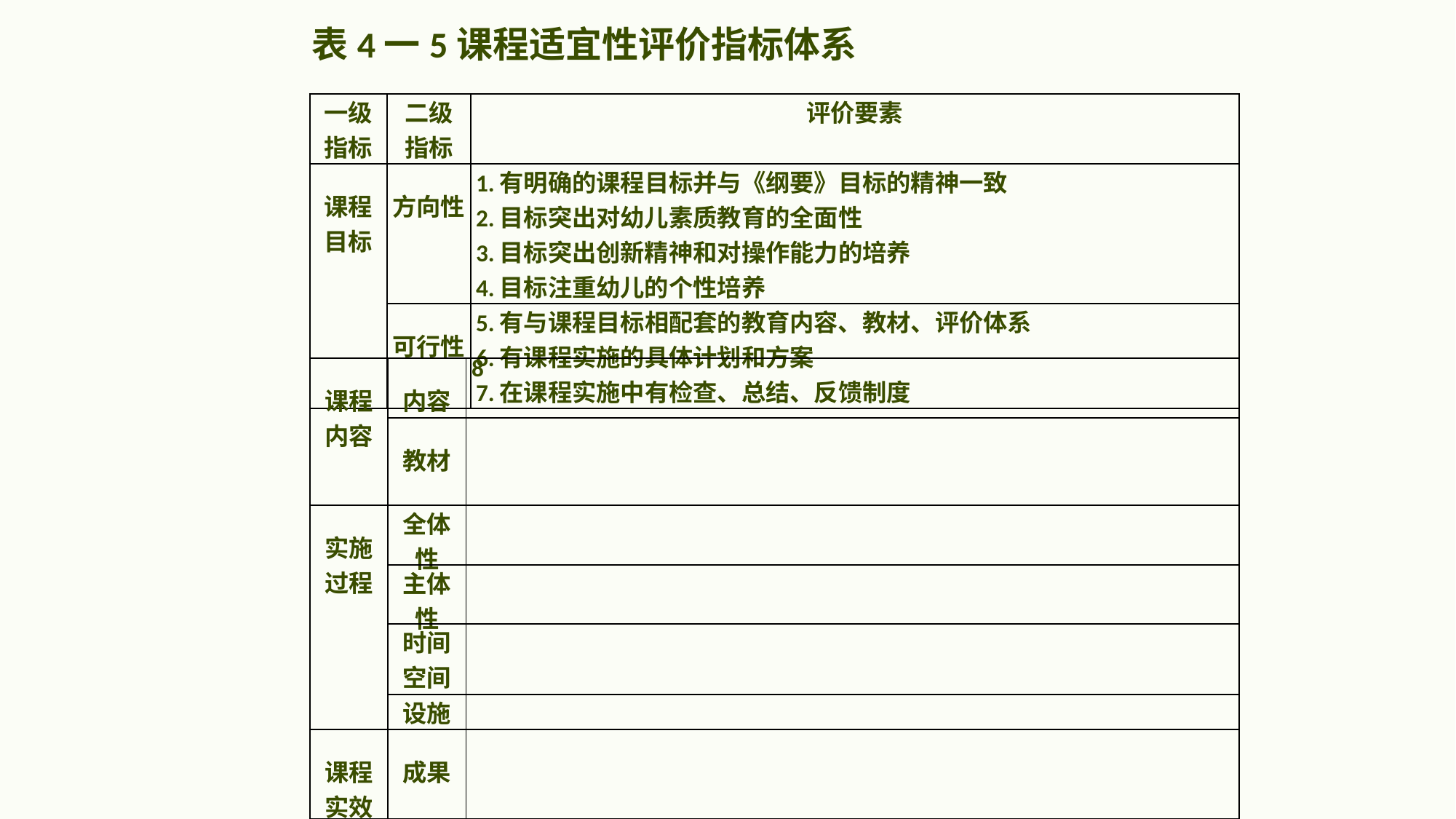

表4一5课程适宜性评价指标体系

| 一级 指标 | 二级 指标 | 评价要素 |
| --- | --- | --- |
| 课程 目标 | 方向性 | 1.有明确的课程目标并与《纲要》目标的精神一致 2.目标突出对幼儿素质教育的全面性 3.目标突出创新精神和对操作能力的培养 4.目标注重幼儿的个性培养 |
|  | 可行性 | 5.有与课程目标相配套的教育内容、教材、评价体系 6.有课程实施的具体计划和方案 7.在课程实施中有检查、总结、反馈制度 |
| 课程 内容 | 内容 | 8 |
| --- | --- | --- |
|  | 教材 |  |
| 实施 过程 | 全体性 |  |
|  | 主体性 |  |
|  | 时间 空间 |  |
|  | 设施 |  |
| 课程 实效 | 成果 |  |